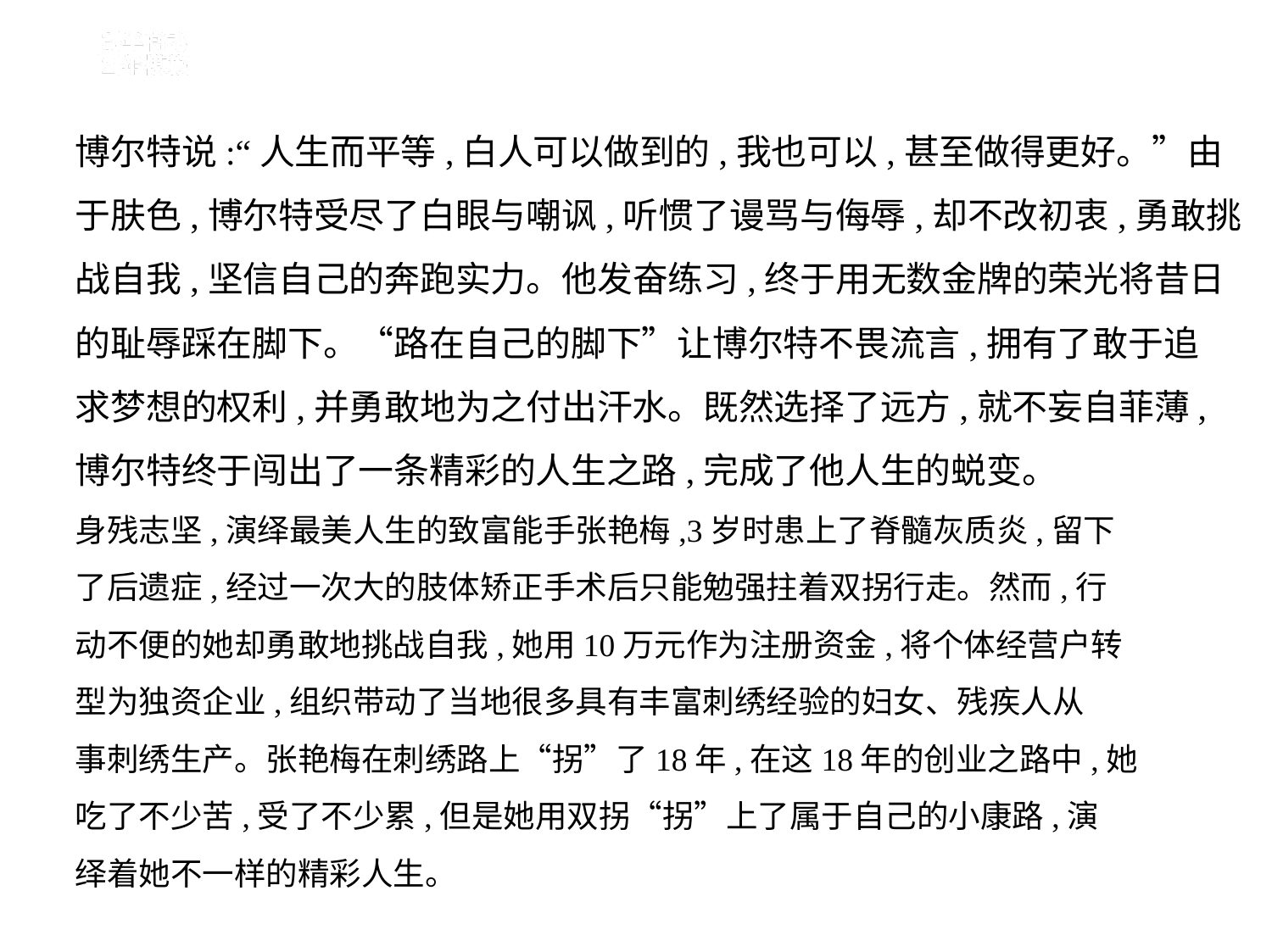

博尔特说:“人生而平等,白人可以做到的,我也可以,甚至做得更好。”由
于肤色,博尔特受尽了白眼与嘲讽,听惯了谩骂与侮辱,却不改初衷,勇敢挑
战自我,坚信自己的奔跑实力。他发奋练习,终于用无数金牌的荣光将昔日
的耻辱踩在脚下。“路在自己的脚下”让博尔特不畏流言,拥有了敢于追
求梦想的权利,并勇敢地为之付出汗水。既然选择了远方,就不妄自菲薄,
博尔特终于闯出了一条精彩的人生之路,完成了他人生的蜕变。
身残志坚,演绎最美人生的致富能手张艳梅,3岁时患上了脊髓灰质炎,留下
了后遗症,经过一次大的肢体矫正手术后只能勉强拄着双拐行走。然而,行
动不便的她却勇敢地挑战自我,她用10万元作为注册资金,将个体经营户转
型为独资企业,组织带动了当地很多具有丰富刺绣经验的妇女、残疾人从
事刺绣生产。张艳梅在刺绣路上“拐”了18年,在这18年的创业之路中,她
吃了不少苦,受了不少累,但是她用双拐“拐”上了属于自己的小康路,演
绎着她不一样的精彩人生。